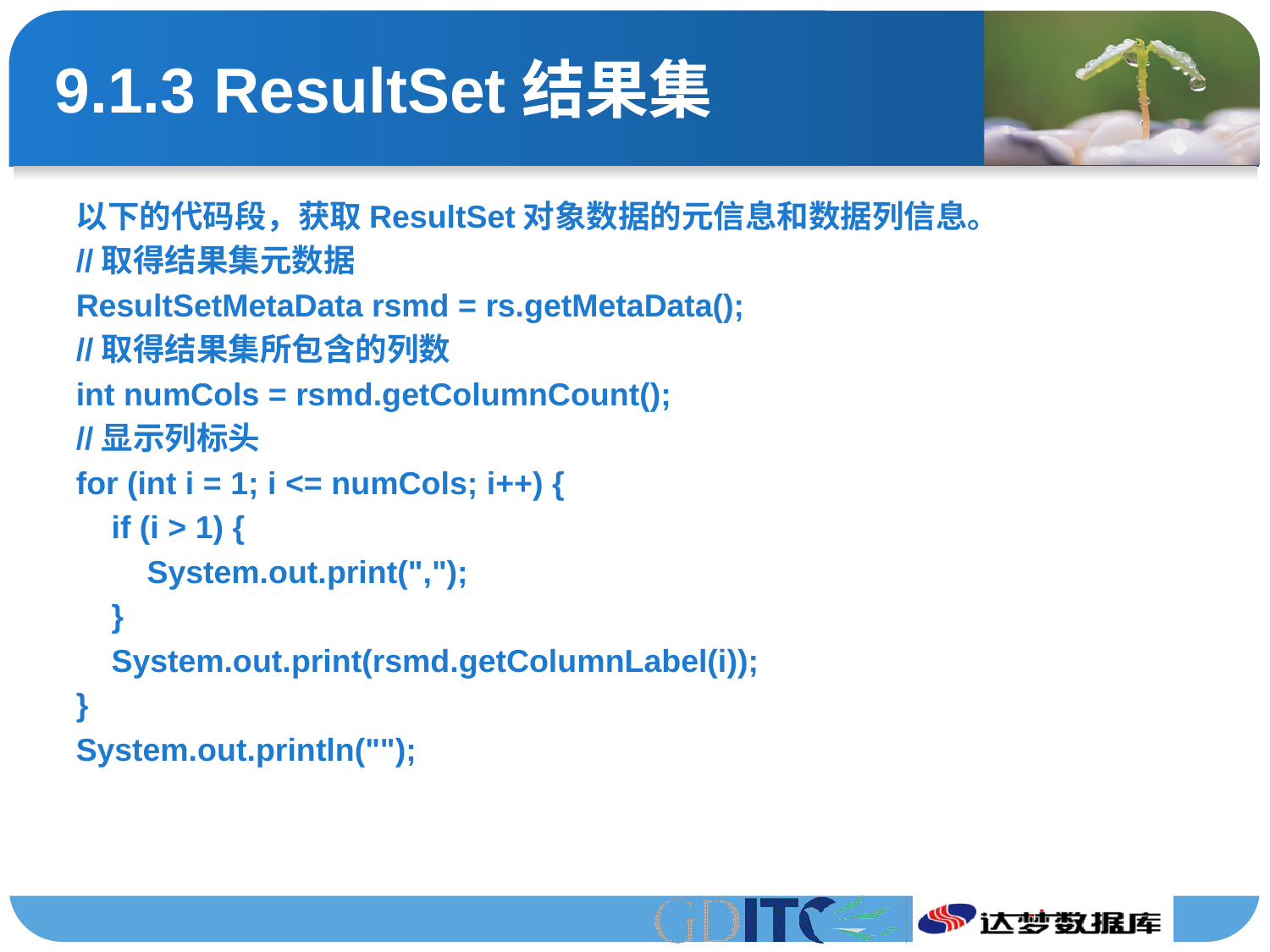

# 9.1.3 ResultSet结果集
以下的代码段，获取ResultSet对象数据的元信息和数据列信息。
//取得结果集元数据
ResultSetMetaData rsmd = rs.getMetaData();
//取得结果集所包含的列数
int numCols = rsmd.getColumnCount();
//显示列标头
for (int i = 1; i <= numCols; i++) {
    if (i > 1) {
        System.out.print(",");
    }
    System.out.print(rsmd.getColumnLabel(i));
}
System.out.println("");